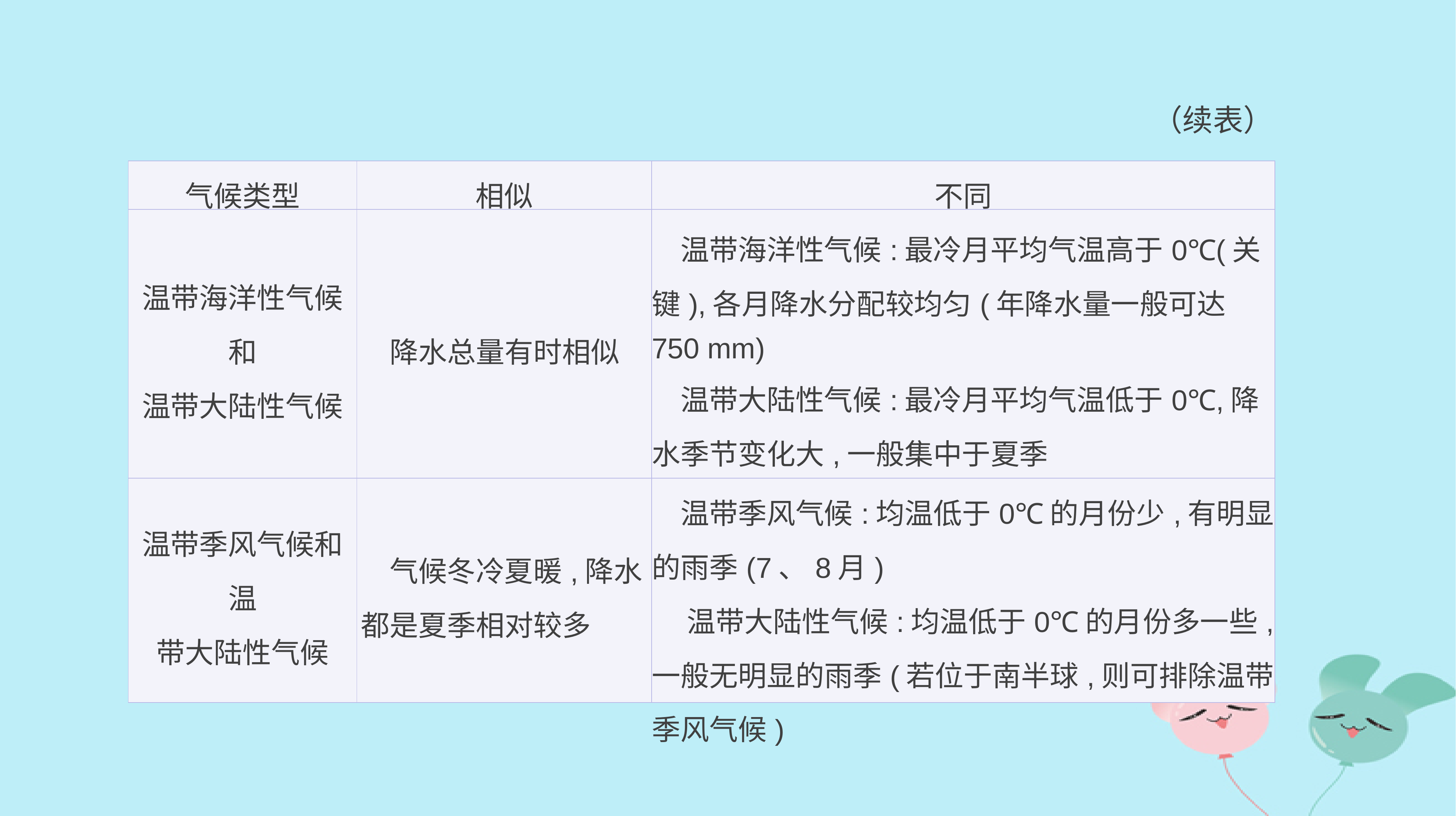

（续表）
| 气候类型 | 相似 | 不同 |
| --- | --- | --- |
| 温带海洋性气候和 温带大陆性气候 | 降水总量有时相似 | 温带海洋性气候:最冷月平均气温高于0℃(关键),各月降水分配较均匀(年降水量一般可达750 mm) 　温带大陆性气候:最冷月平均气温低于0℃,降水季节变化大,一般集中于夏季 |
| 温带季风气候和温 带大陆性气候 | 气候冬冷夏暖,降水都是夏季相对较多 | 温带季风气候:均温低于0℃的月份少,有明显的雨季(7、8月) 　 温带大陆性气候:均温低于0℃的月份多一些,一般无明显的雨季(若位于南半球,则可排除温带季风气候) |